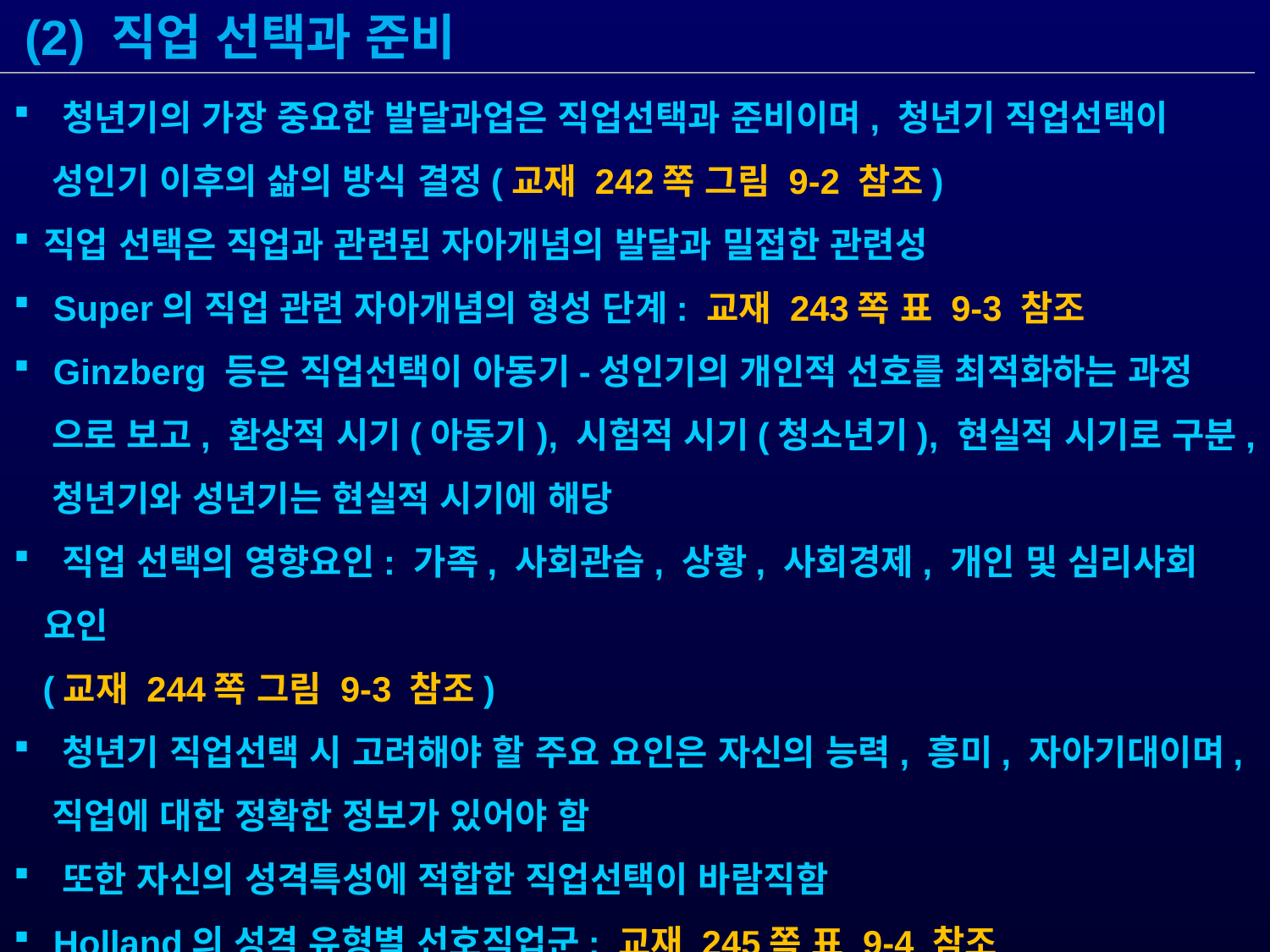

(2) 직업 선택과 준비
 청년기의 가장 중요한 발달과업은 직업선택과 준비이며, 청년기 직업선택이
   성인기 이후의 삶의 방식 결정(교재 242쪽 그림 9-2 참조)
직업 선택은 직업과 관련된 자아개념의 발달과 밀접한 관련성
 Super의 직업 관련 자아개념의 형성 단계: 교재 243쪽 표 9-3 참조
 Ginzberg 등은 직업선택이 아동기-성인기의 개인적 선호를 최적화하는 과정
   으로 보고, 환상적 시기(아동기), 시험적 시기(청소년기), 현실적 시기로 구분,
   청년기와 성년기는 현실적 시기에 해당
 직업 선택의 영향요인: 가족, 사회관습, 상황, 사회경제, 개인 및 심리사회 요인
   (교재 244쪽 그림 9-3 참조)
 청년기 직업선택 시 고려해야 할 주요 요인은 자신의 능력, 흥미, 자아기대이며,
   직업에 대한 정확한 정보가 있어야 함
 또한 자신의 성격특성에 적합한 직업선택이 바람직함
 Holland의 성격 유형별 선호직업군: 교재 245쪽 표 9-4 참조